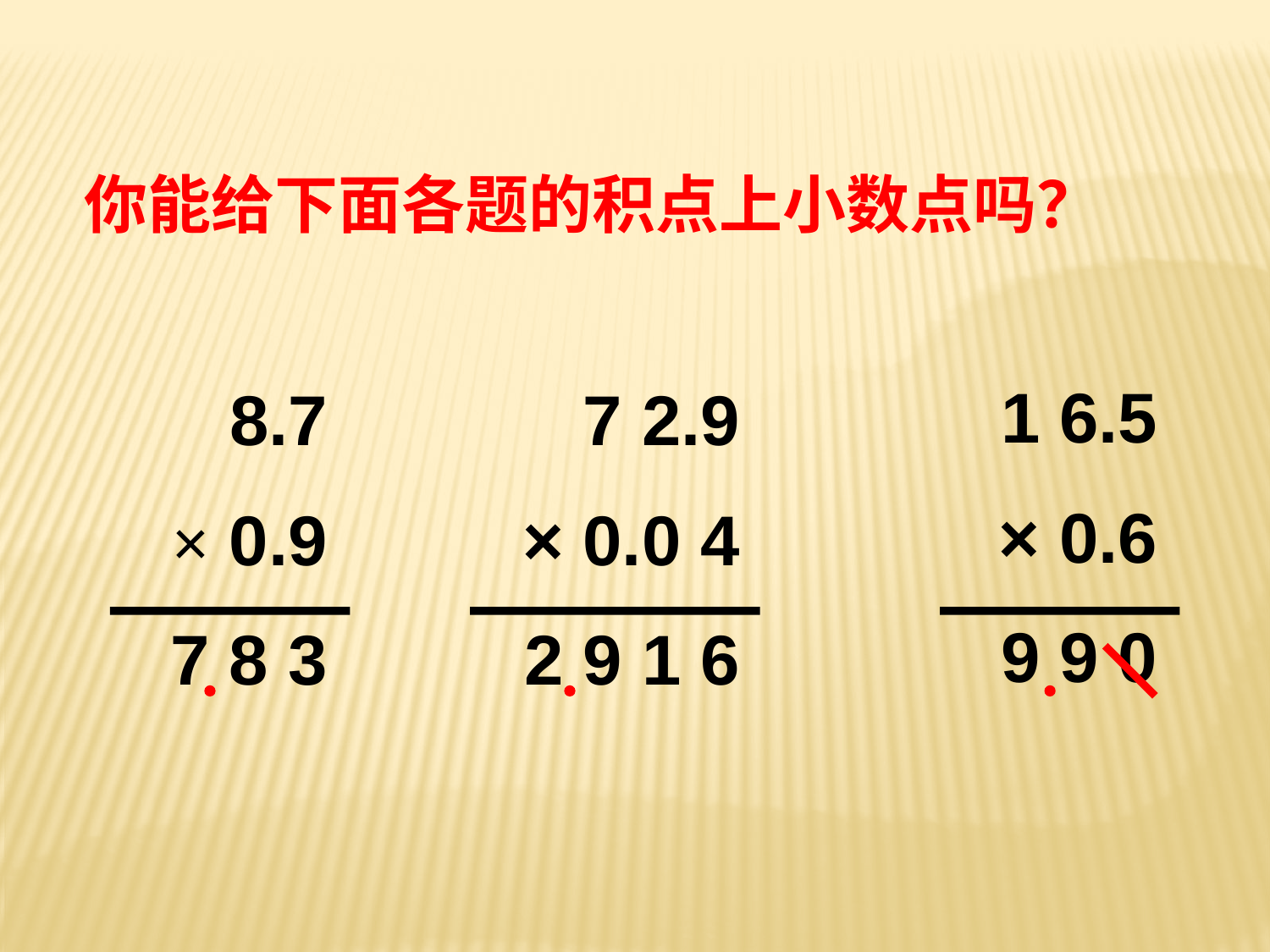

你能给下面各题的积点上小数点吗？
1 6.5
× 0.6
9 9 0
8.7
× 0.9
7 8 3
7 2.9
× 0.0 4
2 9 1 6